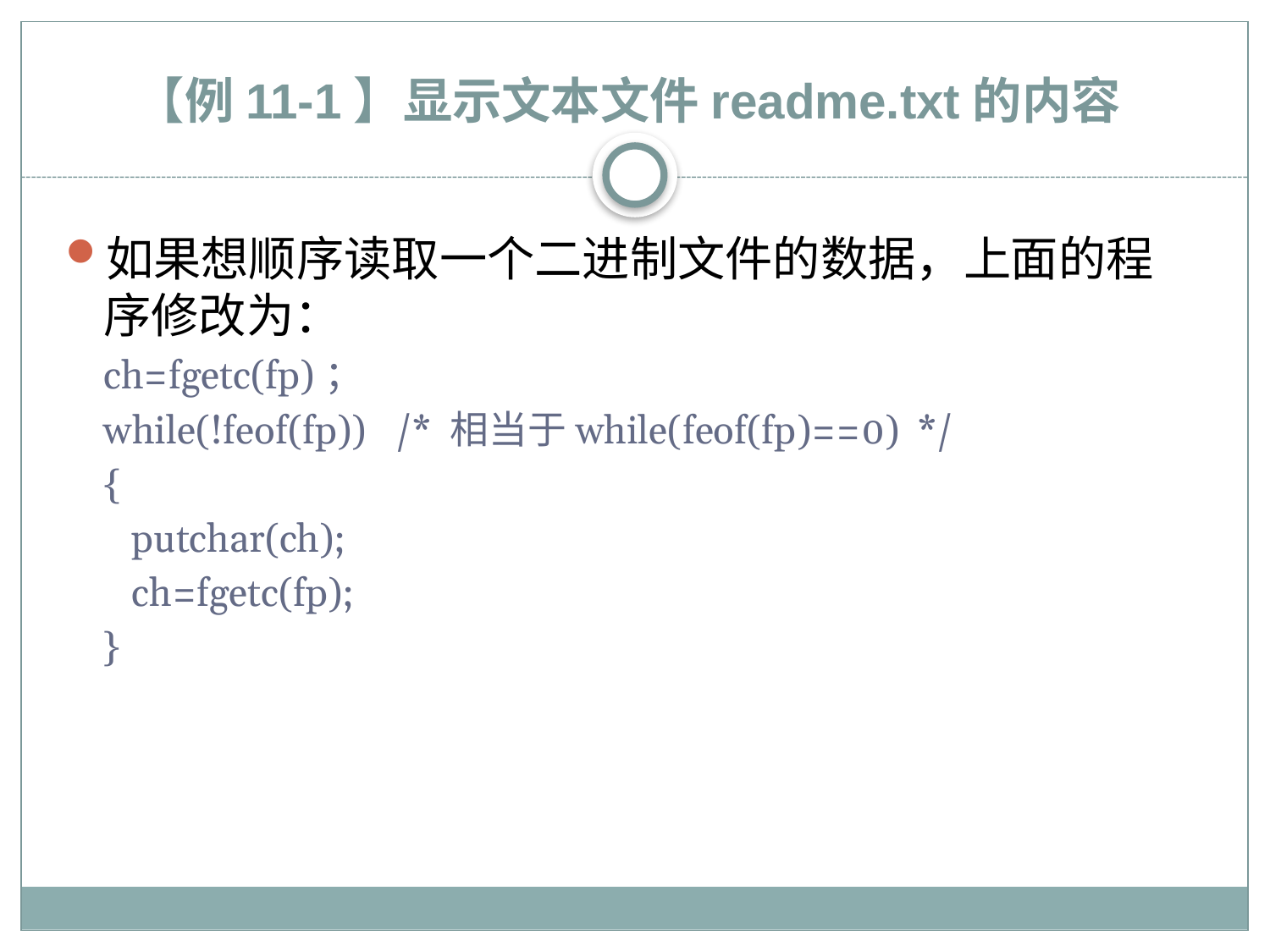

# 【例11-1】显示文本文件readme.txt的内容
如果想顺序读取一个二进制文件的数据，上面的程序修改为：
ch=fgetc(fp)；
while(!feof(fp))   /* 相当于while(feof(fp)==0)  */
{
   putchar(ch);
   ch=fgetc(fp);
}